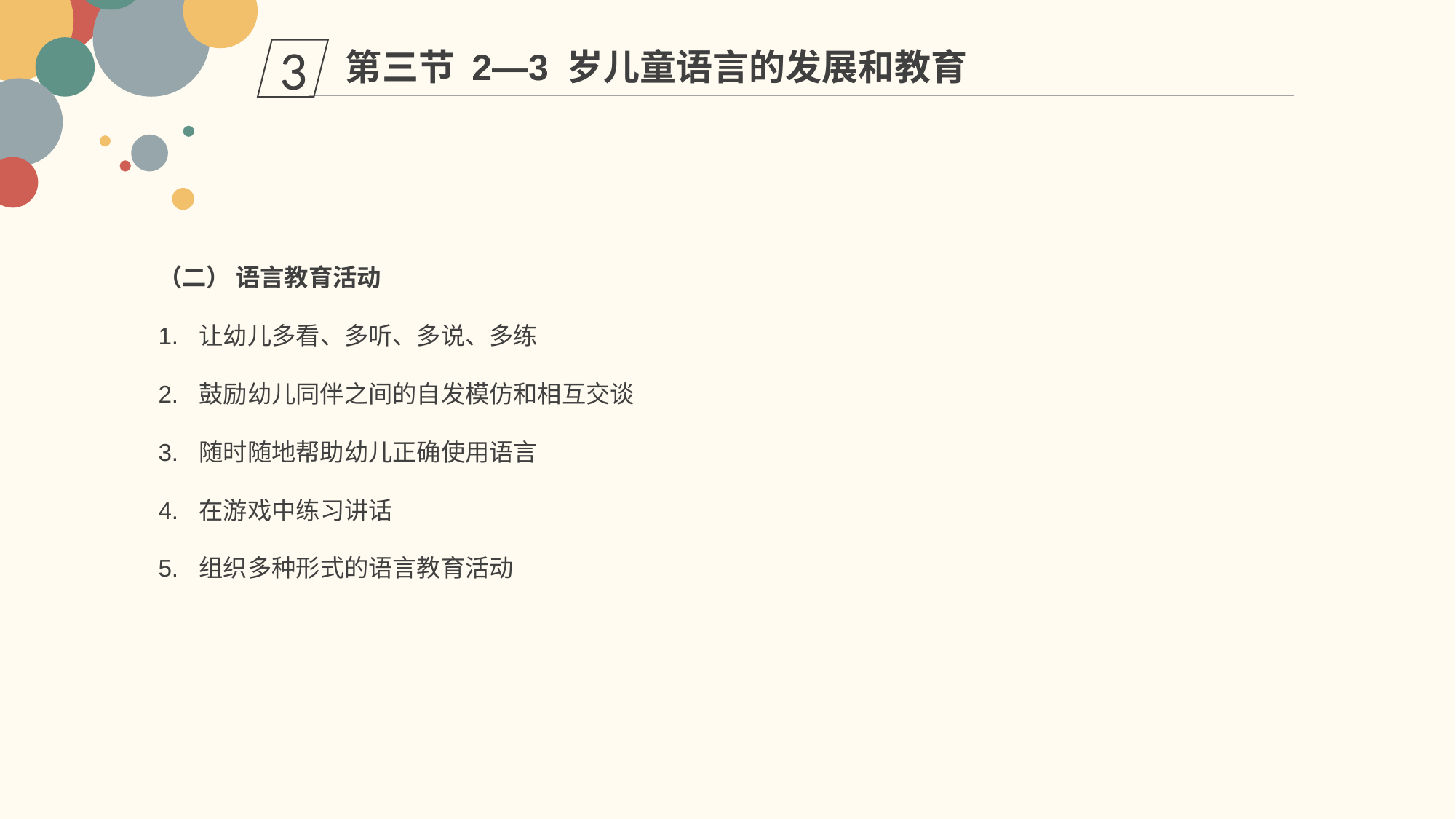

第三节 2—3 岁儿童语言的发展和教育
3
（二） 语言教育活动
让幼儿多看、多听、多说、多练
鼓励幼儿同伴之间的自发模仿和相互交谈
随时随地帮助幼儿正确使用语言
在游戏中练习讲话
组织多种形式的语言教育活动